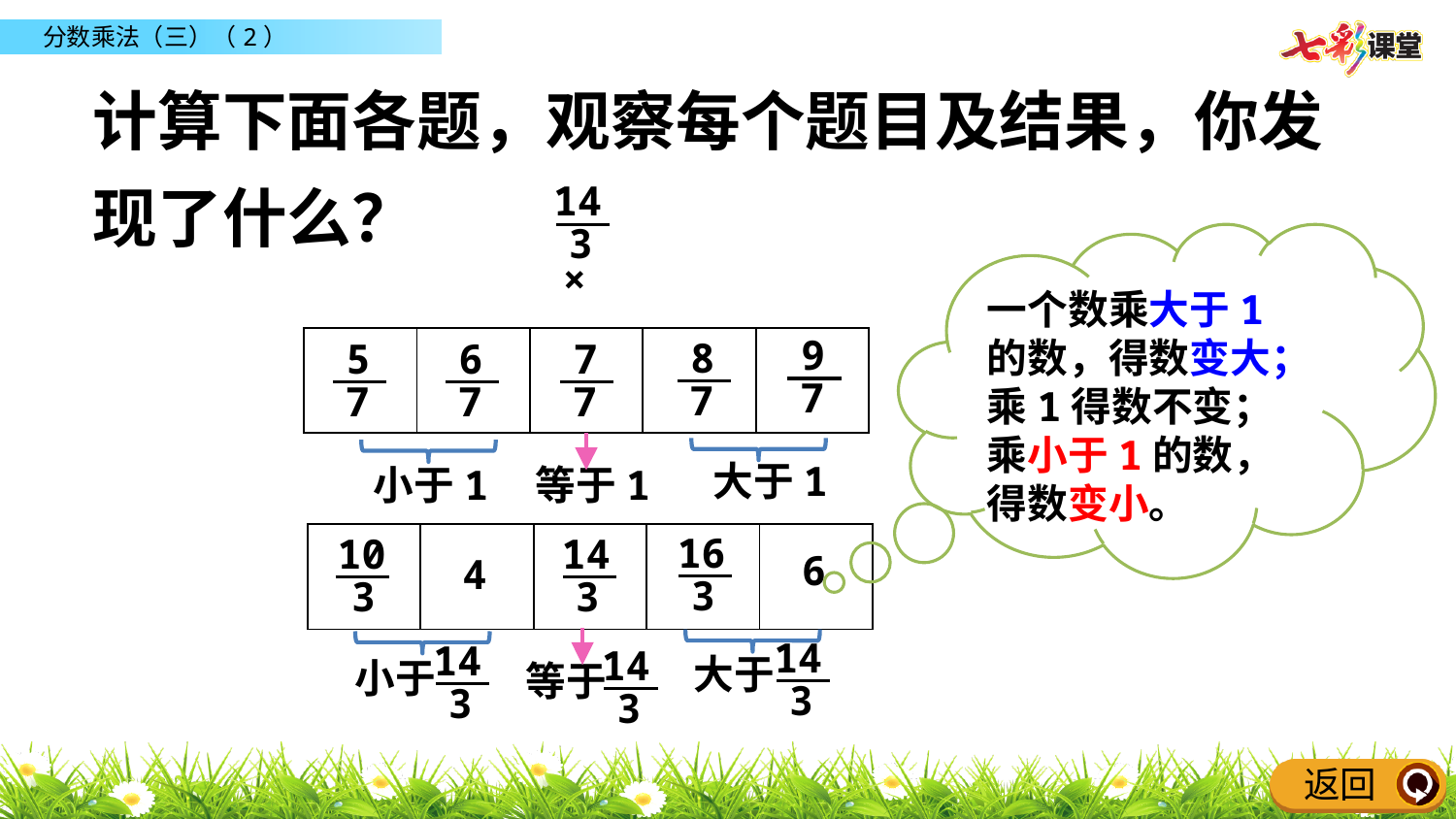

计算下面各题，观察每个题目及结果，你发现了什么？
14
3
一个数乘大于1的数，得数变大；乘1得数不变；乘小于1的数，得数变小。
×
9
7
8
7
5
7
6
7
7
7
|  |  |  |  |  |
| --- | --- | --- | --- | --- |
等于1

大于1

小于1
16
3
10
3
14
3
|  |  |  |  |  |
| --- | --- | --- | --- | --- |
6
4

14
3
大于
14
3
等于

14
3
小于